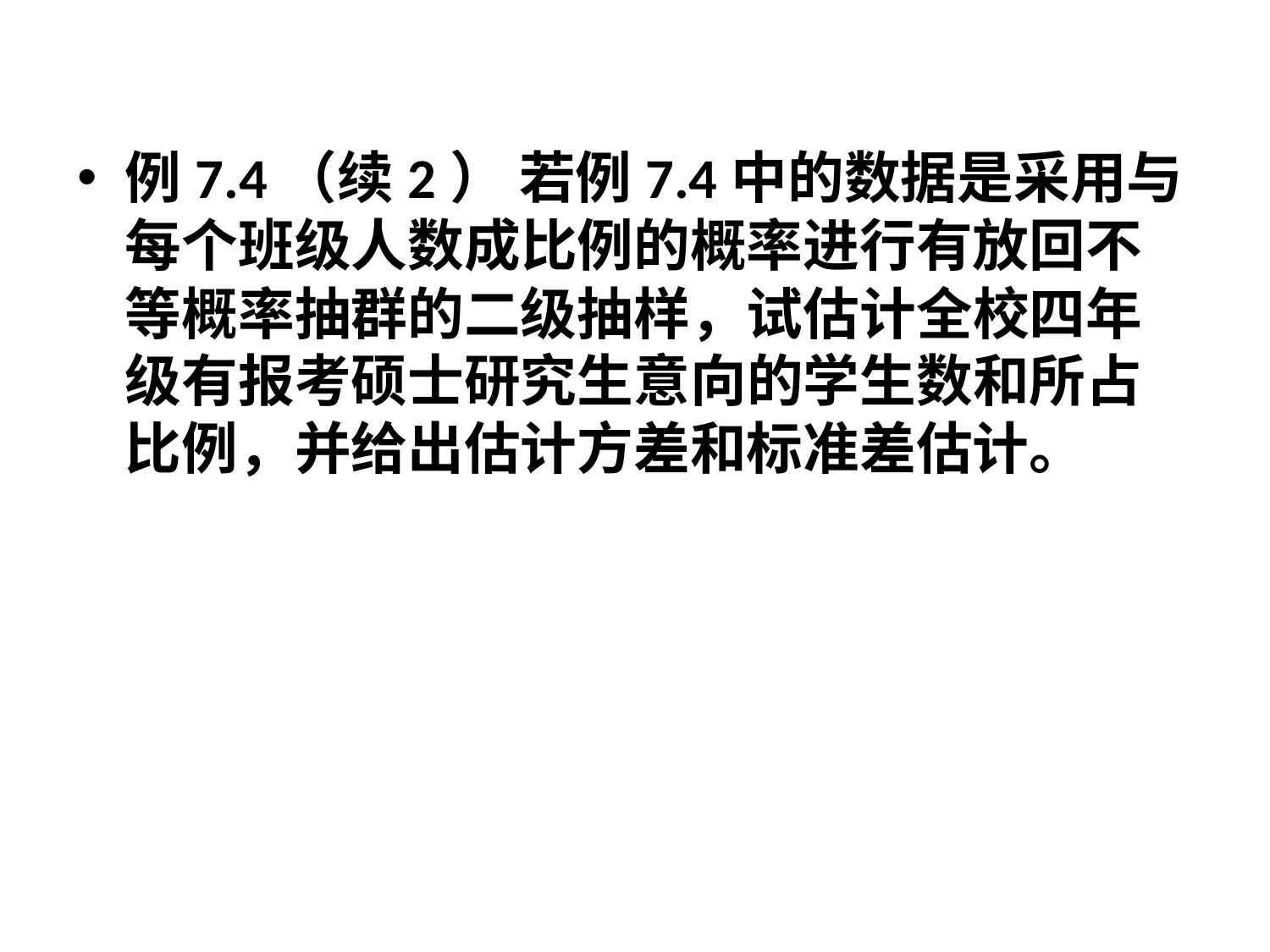

例7.4（续2） 若例7.4中的数据是采用与每个班级人数成比例的概率进行有放回不等概率抽群的二级抽样，试估计全校四年级有报考硕士研究生意向的学生数和所占比例，并给出估计方差和标准差估计。